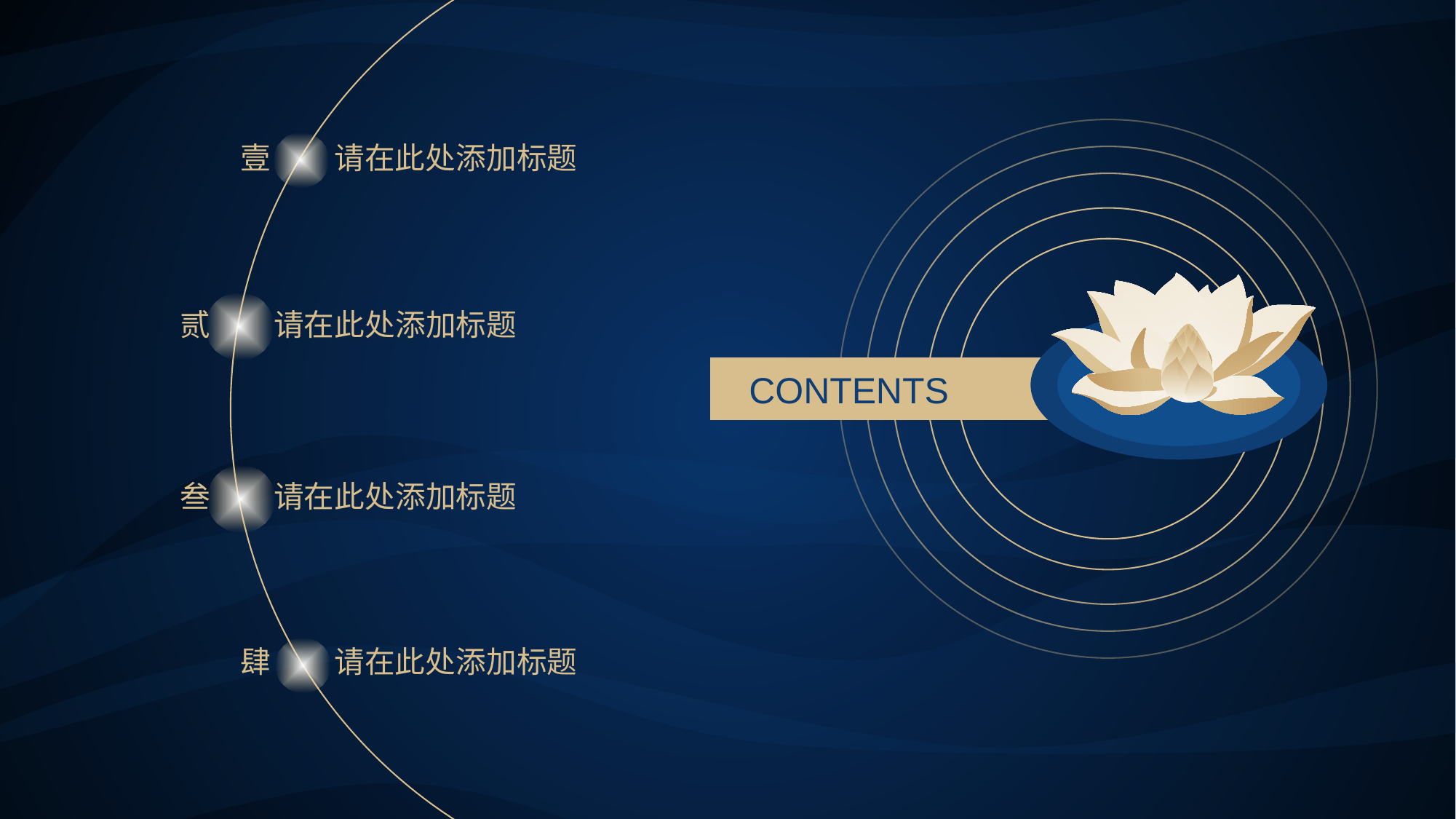

壹
请在此处添加标题

贰
请在此处添加标题

CONTENTS

叁
请在此处添加标题
肆

请在此处添加标题